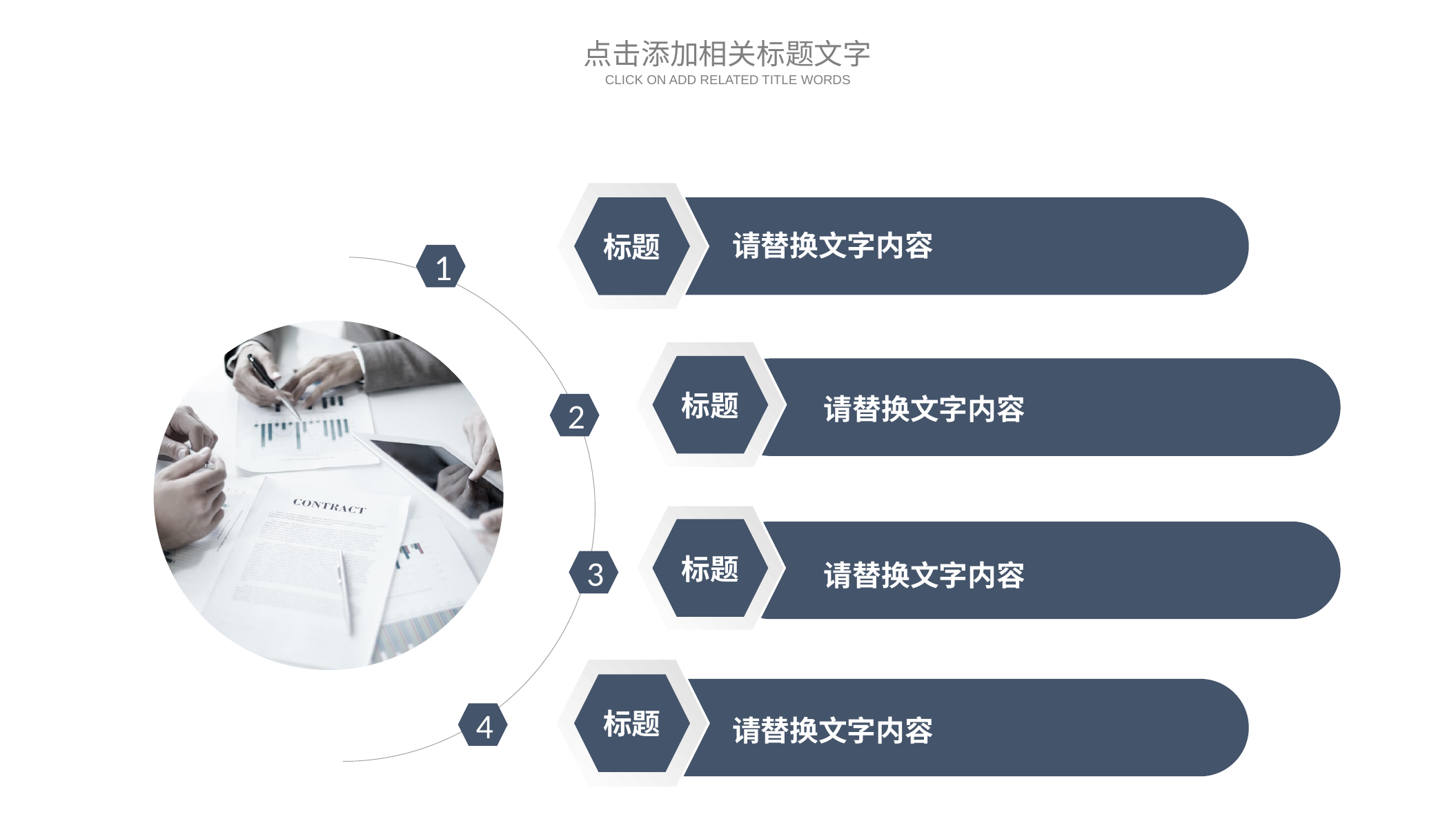

点击添加相关标题文字
CLICK ON ADD RELATED TITLE WORDS

标题

请替换文字内容
1

标题

请替换文字内容
2

标题

3
请替换文字内容

标题

4
请替换文字内容